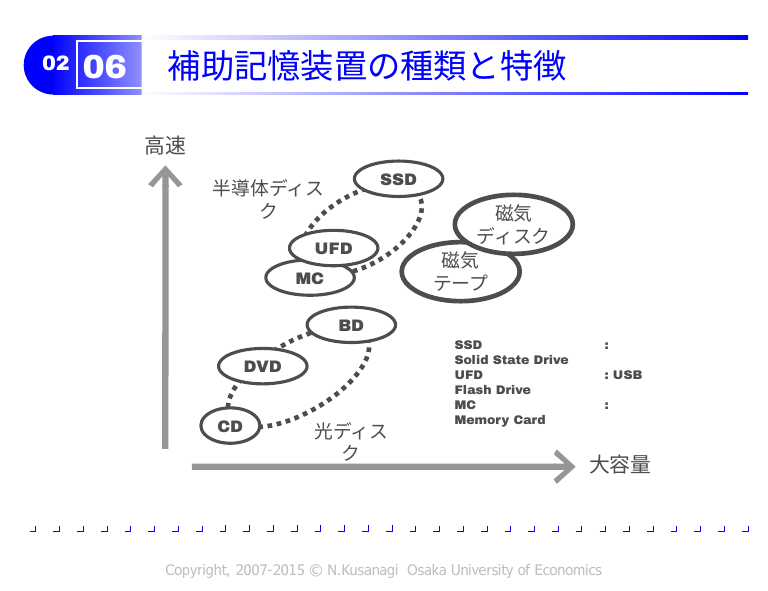

# 06   補助記憶装置の種類と特徴
高速
SSD

半導体ディスク

磁気
ディスク
UFD
磁気
テープ
MC

BD
SSD	: Solid State Drive
UFD	: USB Flash Drive
MC 	: Memory Card

DVD
CD
光ディスク
大容量